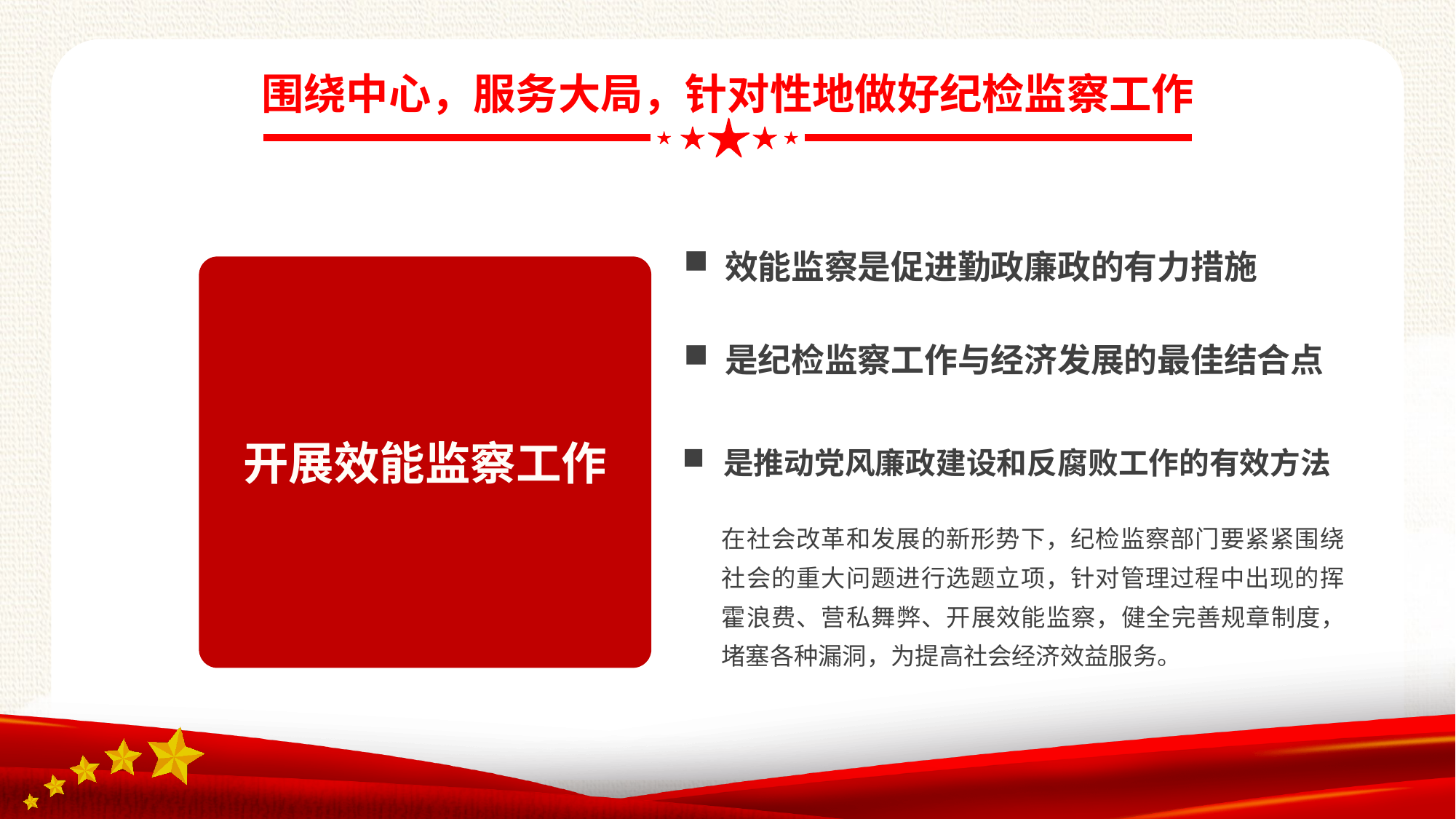

效能监察是促进勤政廉政的有力措施
开展效能监察工作
是纪检监察工作与经济发展的最佳结合点
是推动党风廉政建设和反腐败工作的有效方法
在社会改革和发展的新形势下，纪检监察部门要紧紧围绕社会的重大问题进行选题立项，针对管理过程中出现的挥霍浪费、营私舞弊、开展效能监察，健全完善规章制度，堵塞各种漏洞，为提高社会经济效益服务。